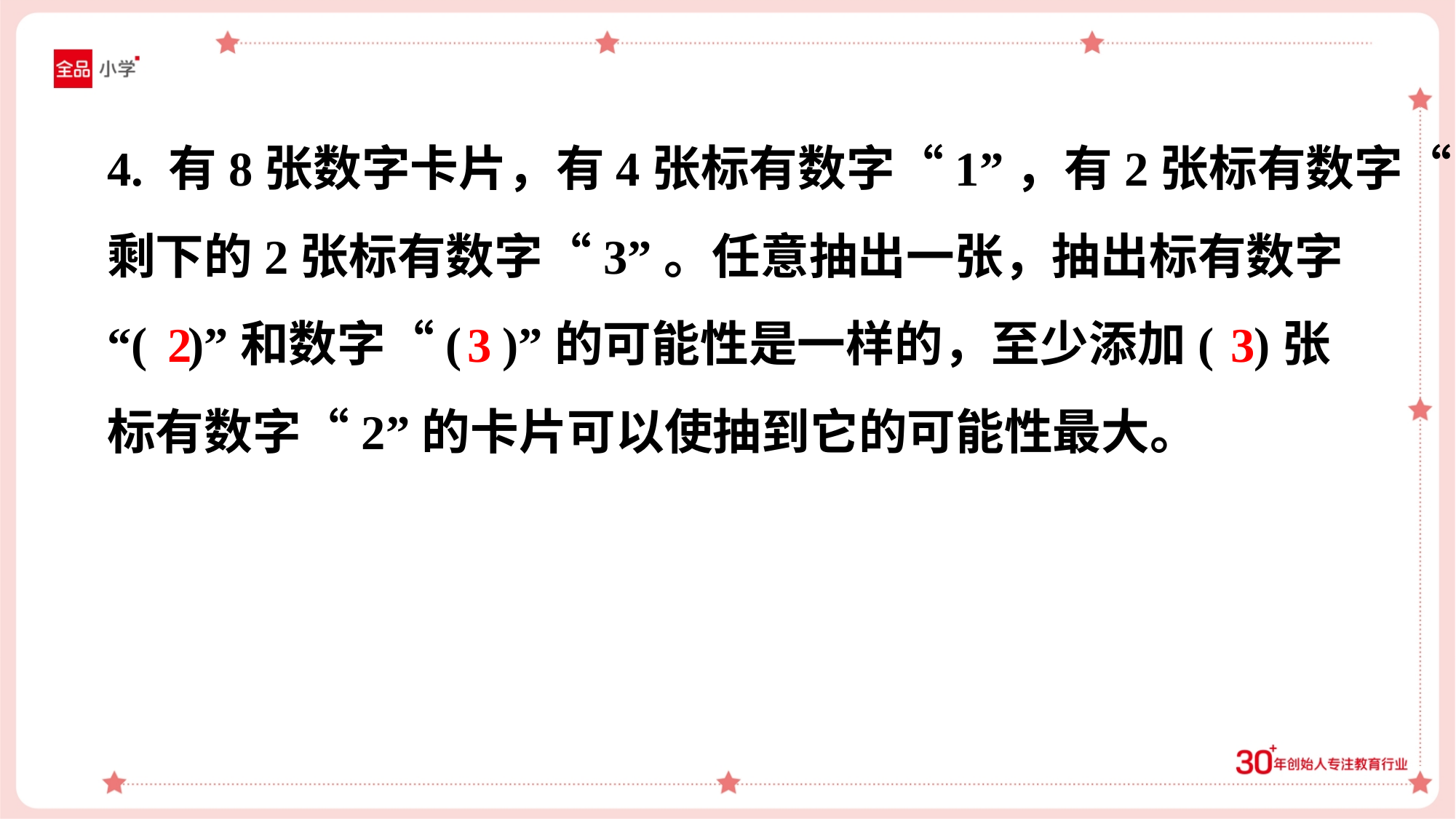

4. 有8张数字卡片，有4张标有数字“1”，有2张标有数字“2”，
剩下的2张标有数字“3”。任意抽出一张，抽出标有数字
“(   )”和数字“(   )”的可能性是一样的，至少添加(   )张
标有数字“2”的卡片可以使抽到它的可能性最大。
2
3
3